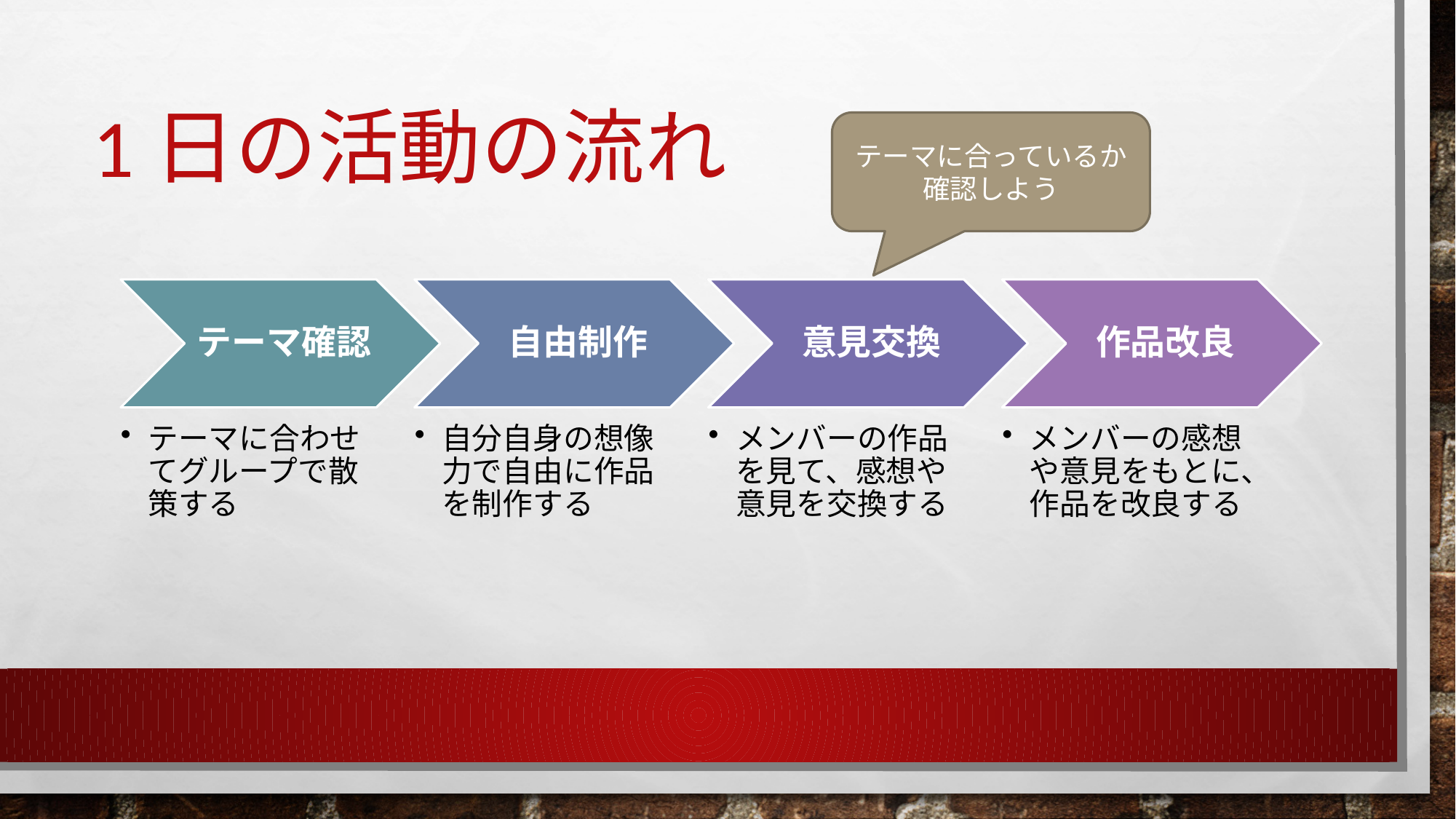

# 1日の活動の流れ
テーマに合っているか
確認しよう
テーマ確認
テーマに合わせてグループで散策する
自由制作
自分自身の想像力で自由に作品を制作する
意見交換
メンバーの作品を見て、感想や意見を交換する
作品改良
メンバーの感想や意見をもとに、作品を改良する